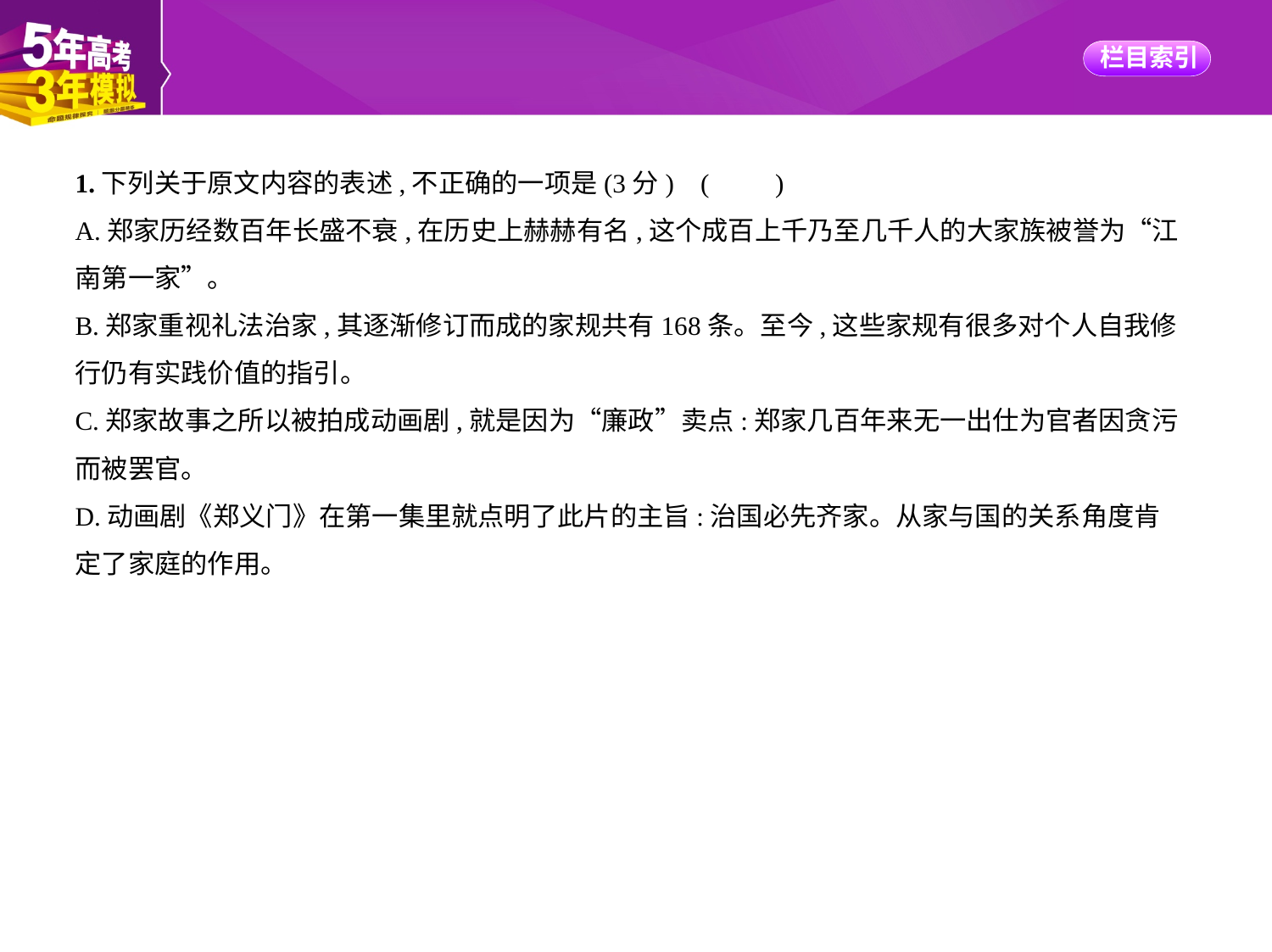

1.下列关于原文内容的表述,不正确的一项是(3分) (　　)
A.郑家历经数百年长盛不衰,在历史上赫赫有名,这个成百上千乃至几千人的大家族被誉为“江
南第一家”。
B.郑家重视礼法治家,其逐渐修订而成的家规共有168条。至今,这些家规有很多对个人自我修
行仍有实践价值的指引。
C.郑家故事之所以被拍成动画剧,就是因为“廉政”卖点:郑家几百年来无一出仕为官者因贪污
而被罢官。
D.动画剧《郑义门》在第一集里就点明了此片的主旨:治国必先齐家。从家与国的关系角度肯
定了家庭的作用。